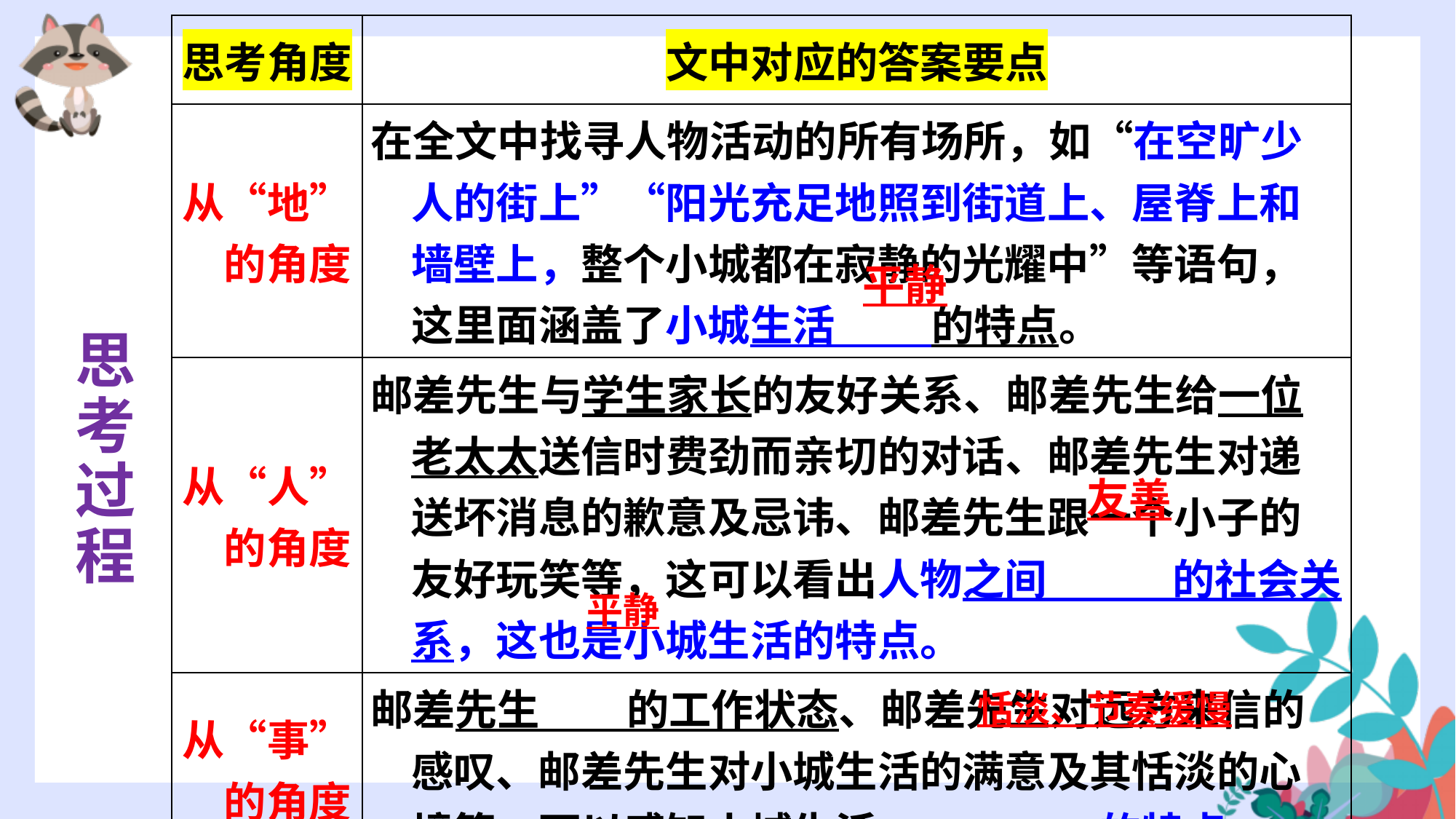

| 思考角度 | 文中对应的答案要点 |
| --- | --- |
| 从“地”的角度 | 在全文中找寻人物活动的所有场所，如“在空旷少人的街上”“阳光充足地照到街道上、屋脊上和墙壁上，整个小城都在寂静的光耀中”等语句，这里面涵盖了小城生活 的特点。 |
| 从“人”的角度 | 邮差先生与学生家长的友好关系、邮差先生给一位老太太送信时费劲而亲切的对话、邮差先生对递送坏消息的歉意及忌讳、邮差先生跟一个小子的友好玩笑等，这可以看出人物之间 的社会关系，这也是小城生活的特点。 |
| 从“事”的角度 | 邮差先生 的工作状态、邮差先生对远方来信的感叹、邮差先生对小城生活的满意及其恬淡的心境等，可以感知小城生活 的特点。 |
思考过程
平静
友善
平静
恬淡、节奏缓慢